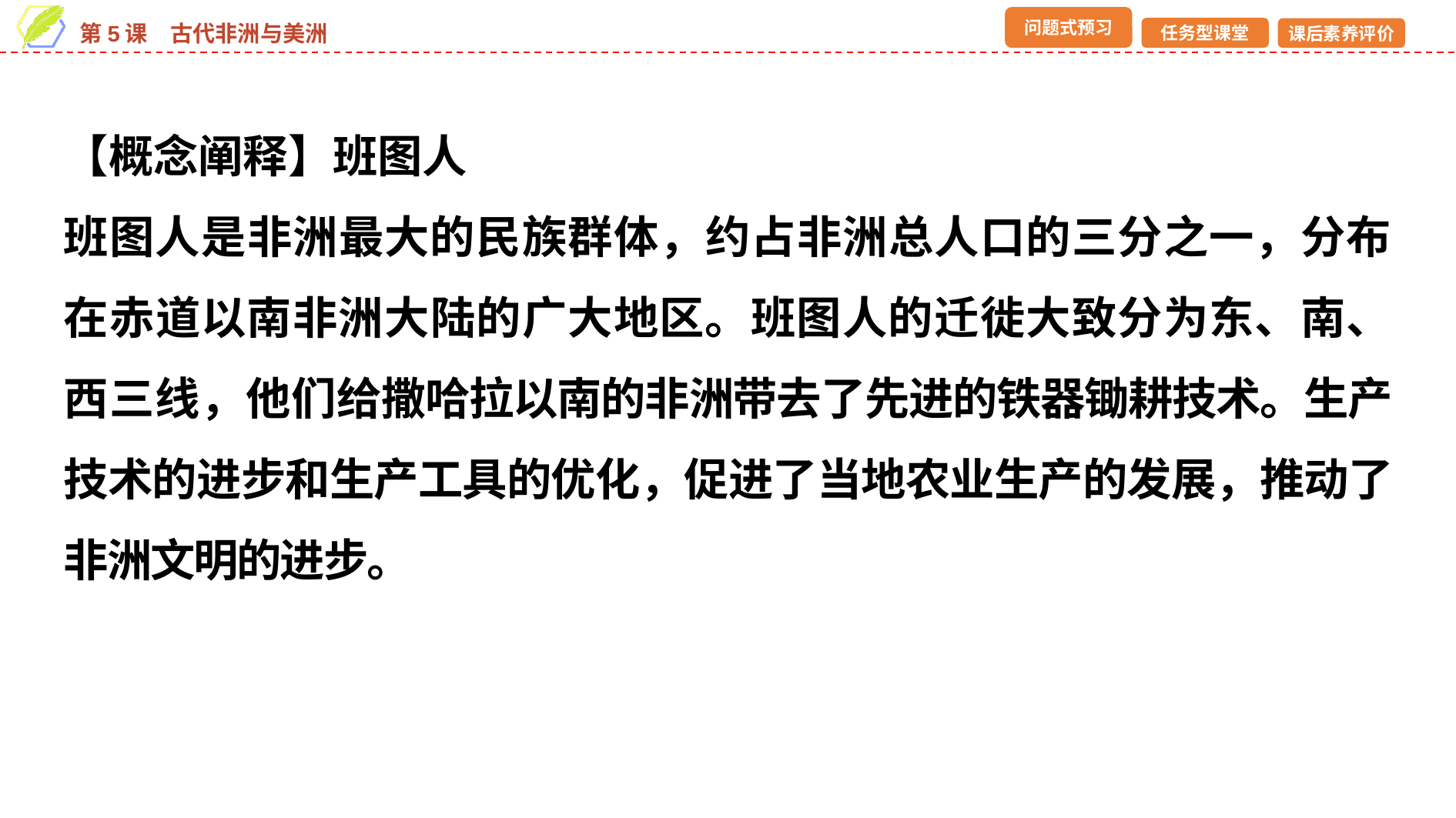

【概念阐释】班图人
班图人是非洲最大的民族群体，约占非洲总人口的三分之一，分布在赤道以南非洲大陆的广大地区。班图人的迁徙大致分为东、南、西三线，他们给撒哈拉以南的非洲带去了先进的铁器锄耕技术。生产技术的进步和生产工具的优化，促进了当地农业生产的发展，推动了非洲文明的进步。